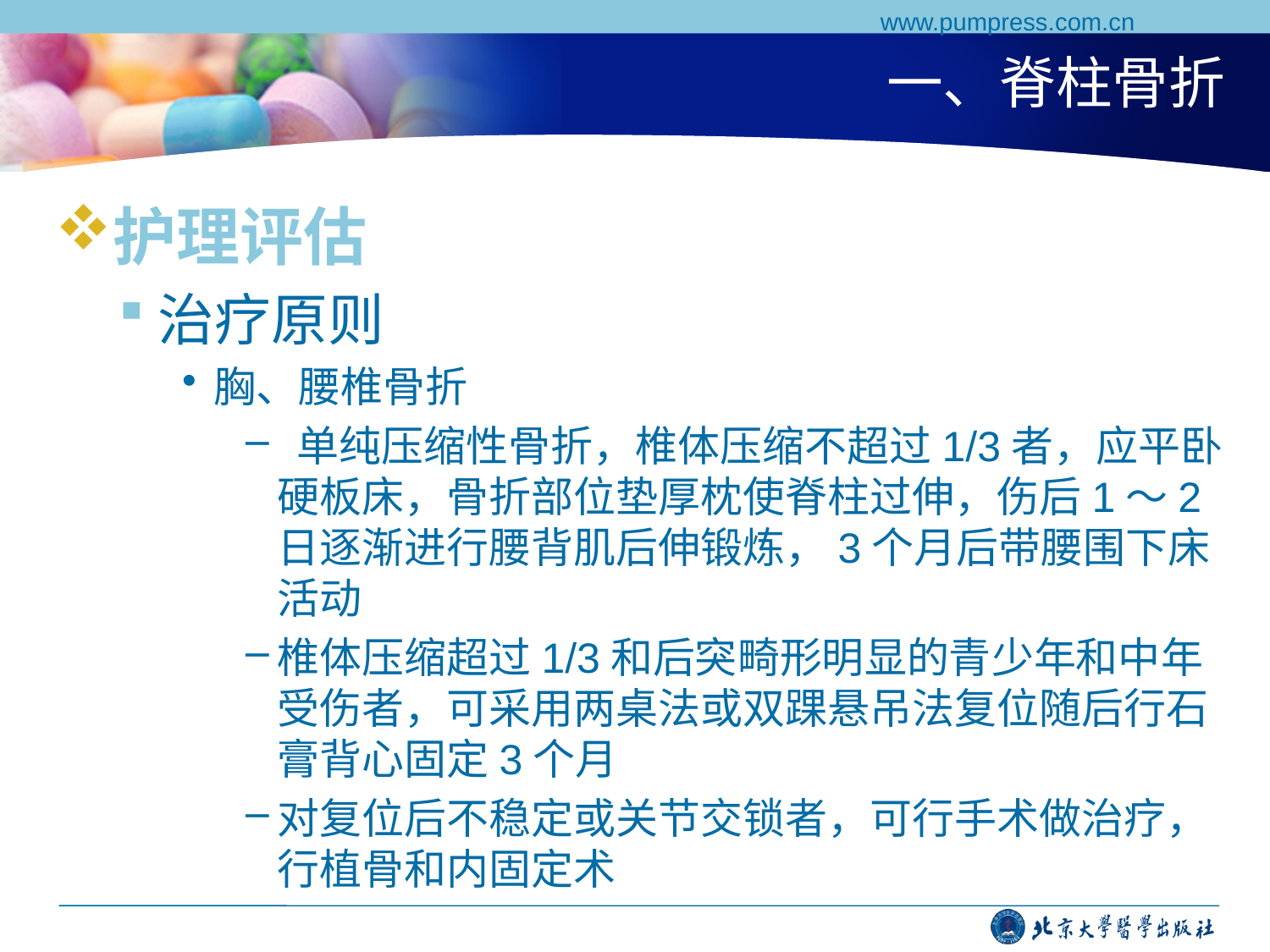

www.pumpress.com.cn
# 一、脊柱骨折
护理评估
治疗原则
胸、腰椎骨折
 单纯压缩性骨折，椎体压缩不超过1/3者，应平卧硬板床，骨折部位垫厚枕使脊柱过伸，伤后1～2日逐渐进行腰背肌后伸锻炼，3个月后带腰围下床活动
椎体压缩超过1/3和后突畸形明显的青少年和中年受伤者，可采用两桌法或双踝悬吊法复位随后行石膏背心固定3个月
对复位后不稳定或关节交锁者，可行手术做治疗，行植骨和内固定术